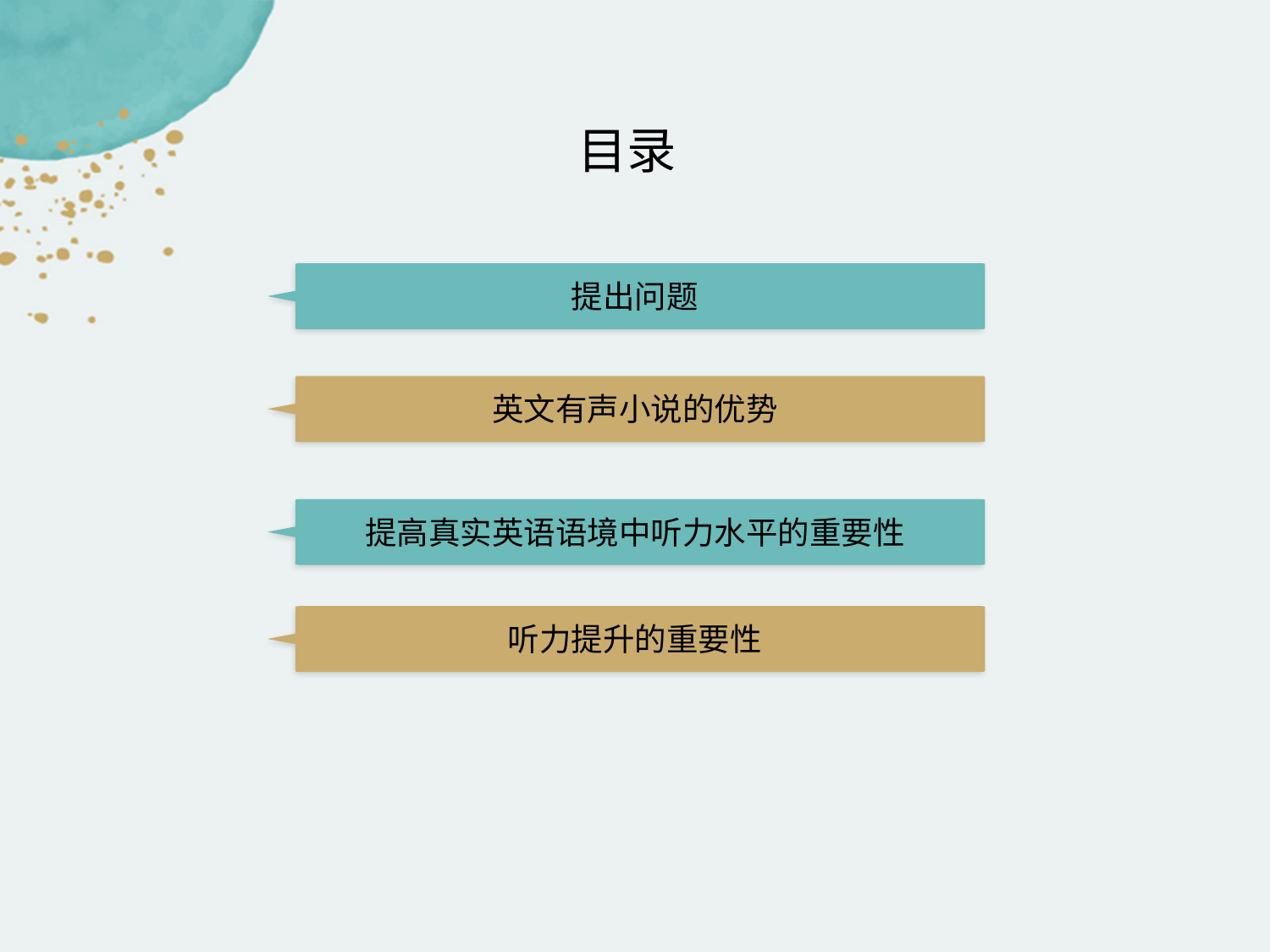

目录

提出问题
点击添加文本

英文有声小说的优势
点击添加文本

提高真实英语语境中听力水平的重要性
点击添加文本

听力提升的重要性
点击添加文本